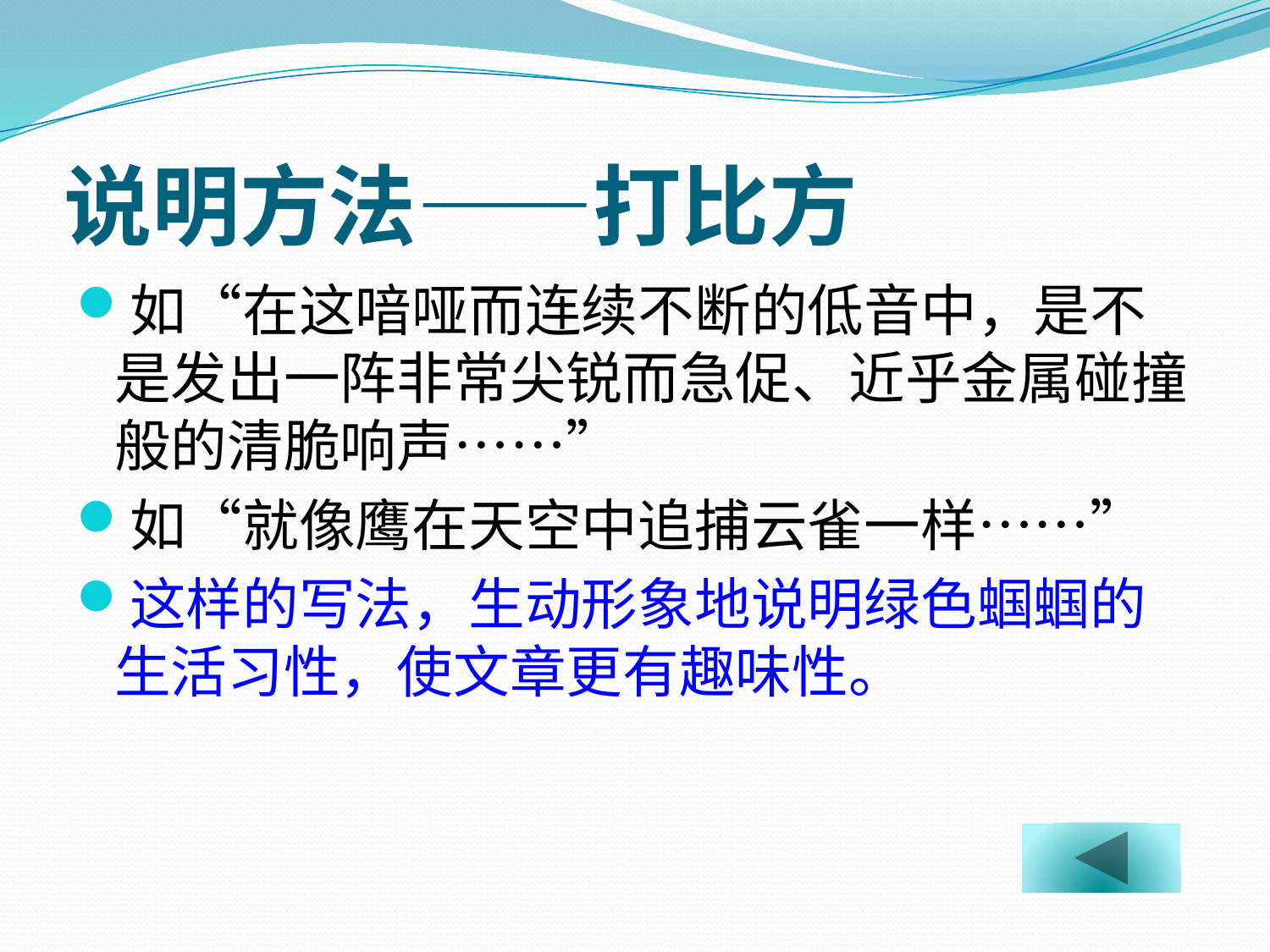

# 说明方法——打比方
如“在这喑哑而连续不断的低音中，是不是发出一阵非常尖锐而急促、近乎金属碰撞般的清脆响声……”
如“就像鹰在天空中追捕云雀一样……”
这样的写法，生动形象地说明绿色蝈蝈的生活习性，使文章更有趣味性。